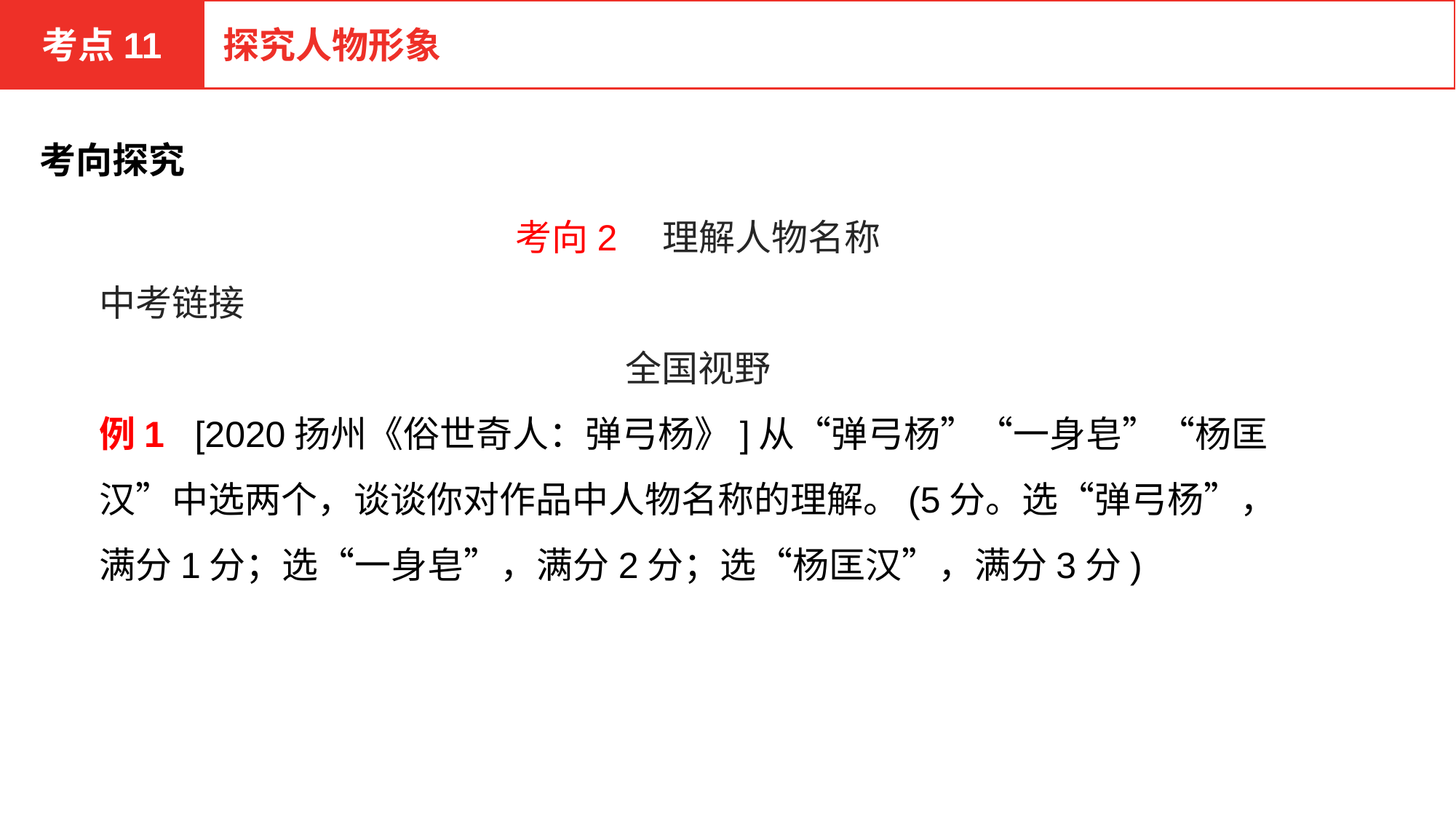

考点11
探究人物形象
考向探究
考向2　理解人物名称
中考链接
全国视野
例1   [2020扬州《俗世奇人：弹弓杨》]从“弹弓杨”“一身皂”“杨匡汉”中选两个，谈谈你对作品中人物名称的理解。(5分。选“弹弓杨”，满分1分；选“一身皂”，满分2分；选“杨匡汉”，满分3分)